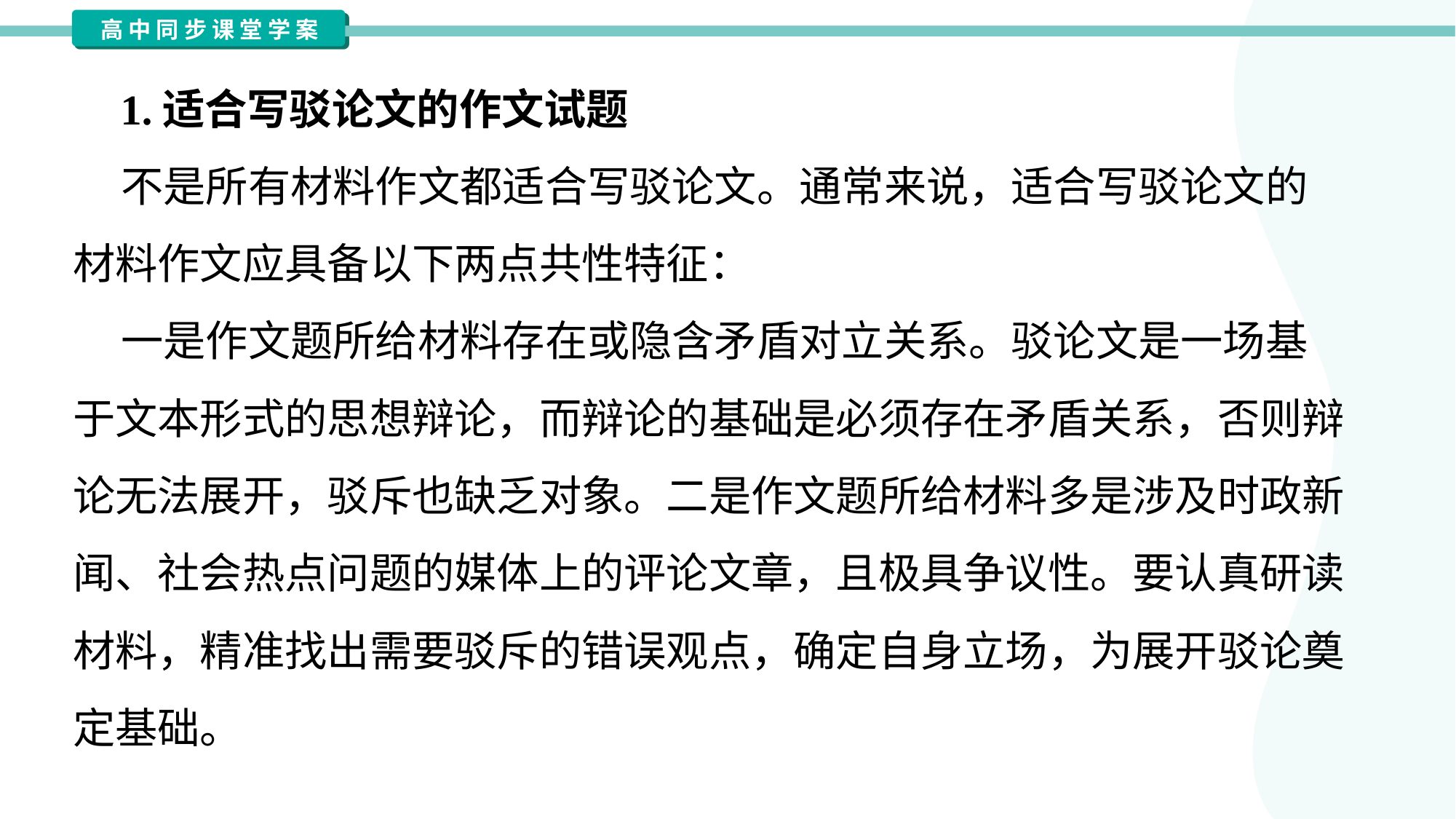

1.适合写驳论文的作文试题
    不是所有材料作文都适合写驳论文。通常来说，适合写驳论文的
材料作文应具备以下两点共性特征：
    一是作文题所给材料存在或隐含矛盾对立关系。驳论文是一场基
于文本形式的思想辩论，而辩论的基础是必须存在矛盾关系，否则辩
论无法展开，驳斥也缺乏对象。二是作文题所给材料多是涉及时政新
闻、社会热点问题的媒体上的评论文章，且极具争议性。要认真研读
材料，精准找出需要驳斥的错误观点，确定自身立场，为展开驳论奠
定基础。